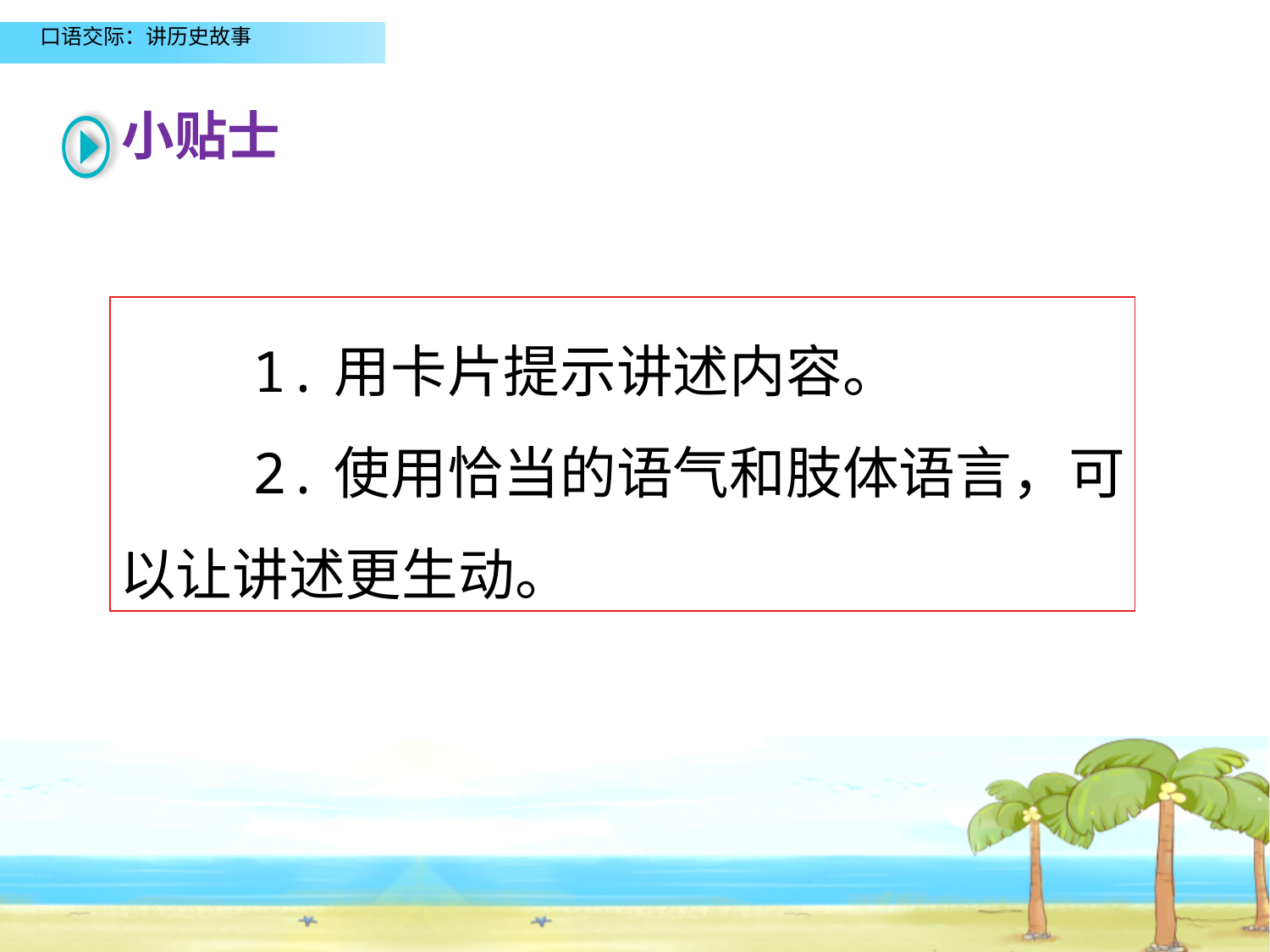

小贴士

   1.用卡片提示讲述内容。
   2.使用恰当的语气和肢体语言，可以让讲述更生动。